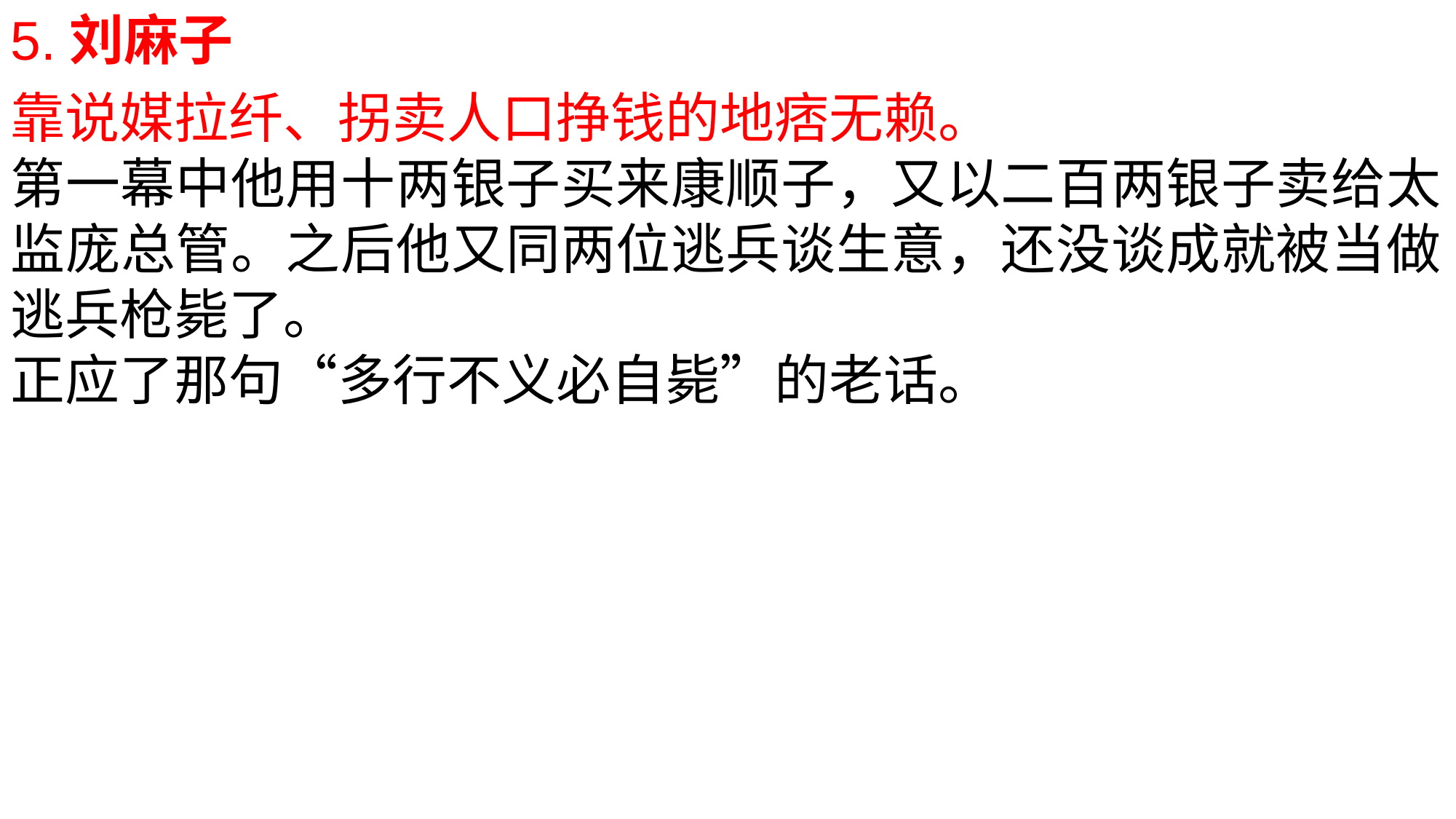

5.刘麻子
靠说媒拉纤、拐卖人口挣钱的地痞无赖。
第一幕中他用十两银子买来康顺子，又以二百两银子卖给太监庞总管。之后他又同两位逃兵谈生意，还没谈成就被当做逃兵枪毙了。
正应了那句“多行不义必自毙”的老话。